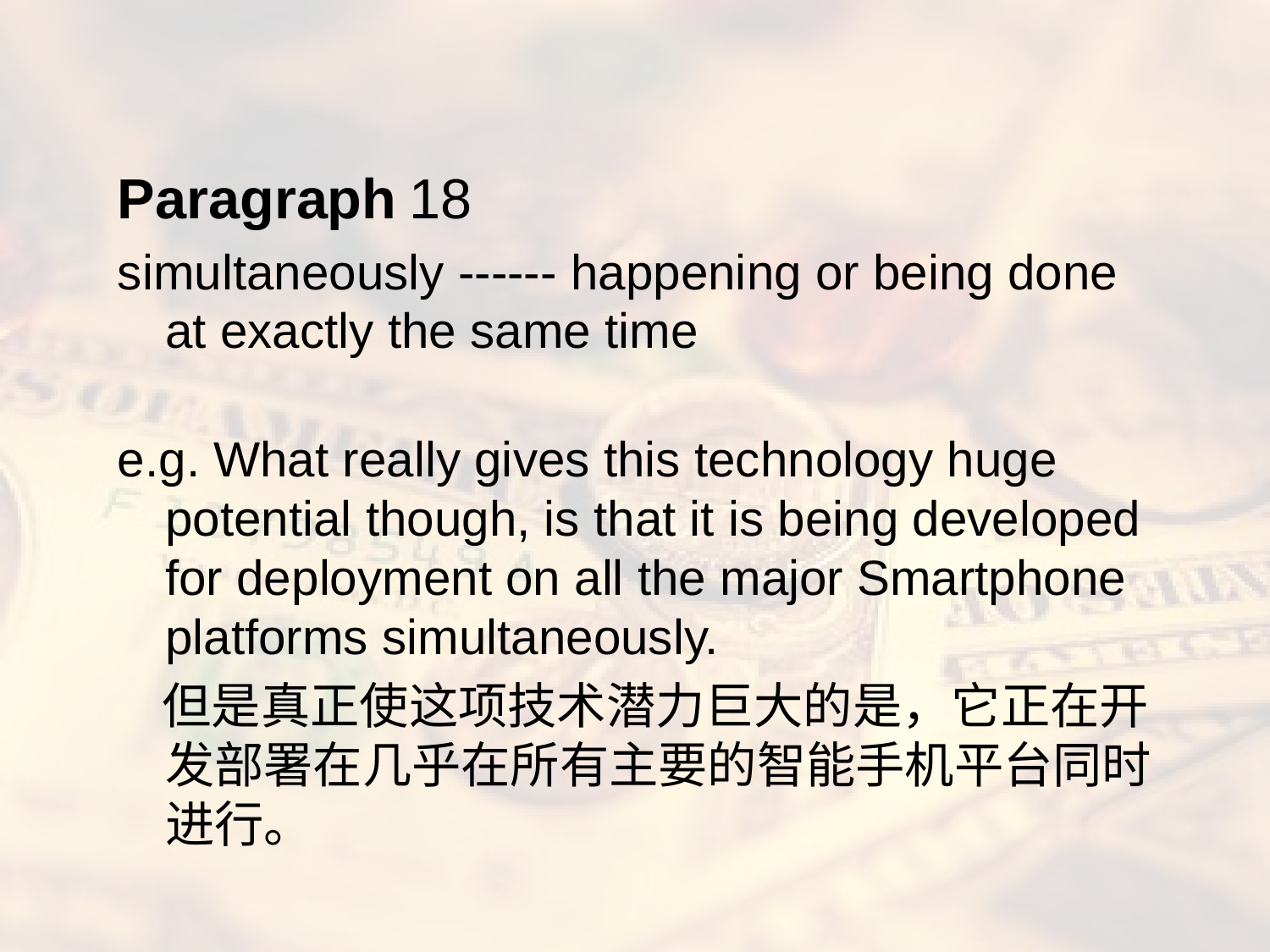

#
Paragraph 18
simultaneously ------ happening or being done at exactly the same time
e.g. What really gives this technology huge potential though, is that it is being developed for deployment on all the major Smartphone platforms simultaneously.
   但是真正使这项技术潜力巨大的是，它正在开发部署在几乎在所有主要的智能手机平台同时进行。